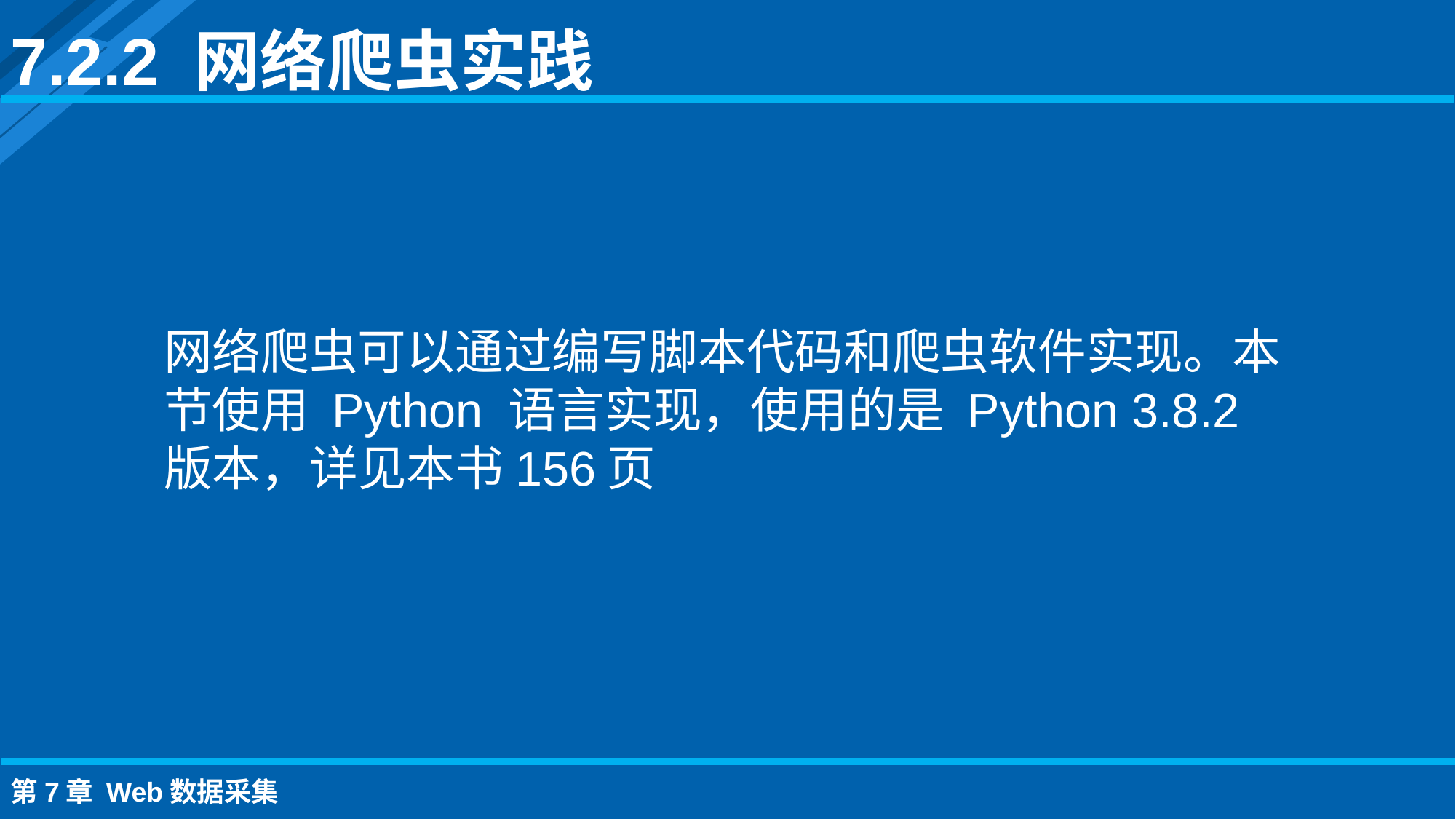

7.2.2 网络爬虫实践

网络爬虫可以通过编写脚本代码和爬虫软件实现。本节使用 Python 语言实现，使用的是 Python 3.8.2 版本，详见本书156页
第7章 Web数据采集